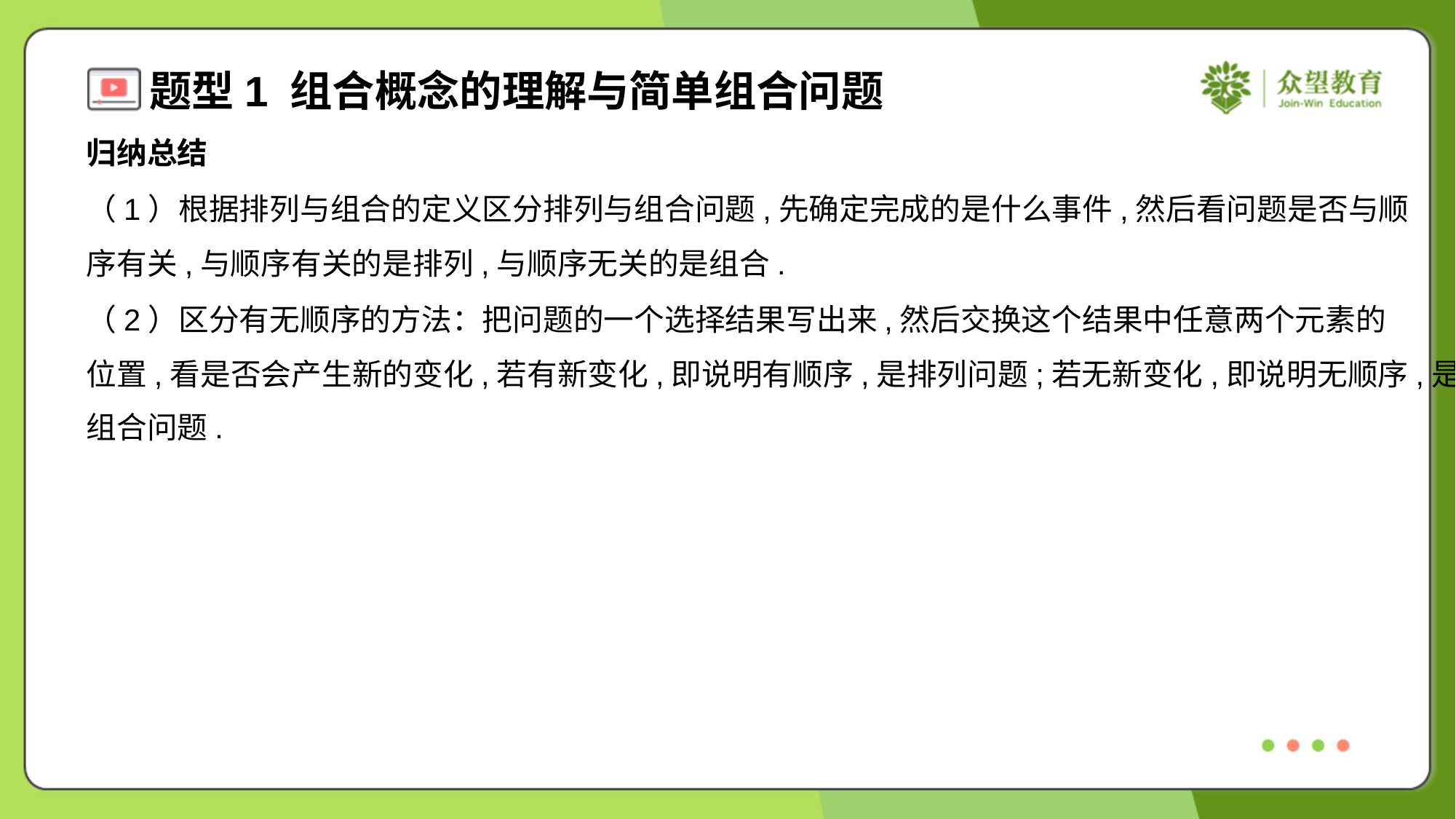

归纳总结
（1）根据排列与组合的定义区分排列与组合问题,先确定完成的是什么事件,然后看问题是否与顺
序有关,与顺序有关的是排列,与顺序无关的是组合.
（2）区分有无顺序的方法：把问题的一个选择结果写出来,然后交换这个结果中任意两个元素的
位置,看是否会产生新的变化,若有新变化,即说明有顺序,是排列问题;若无新变化,即说明无顺序,是
组合问题.